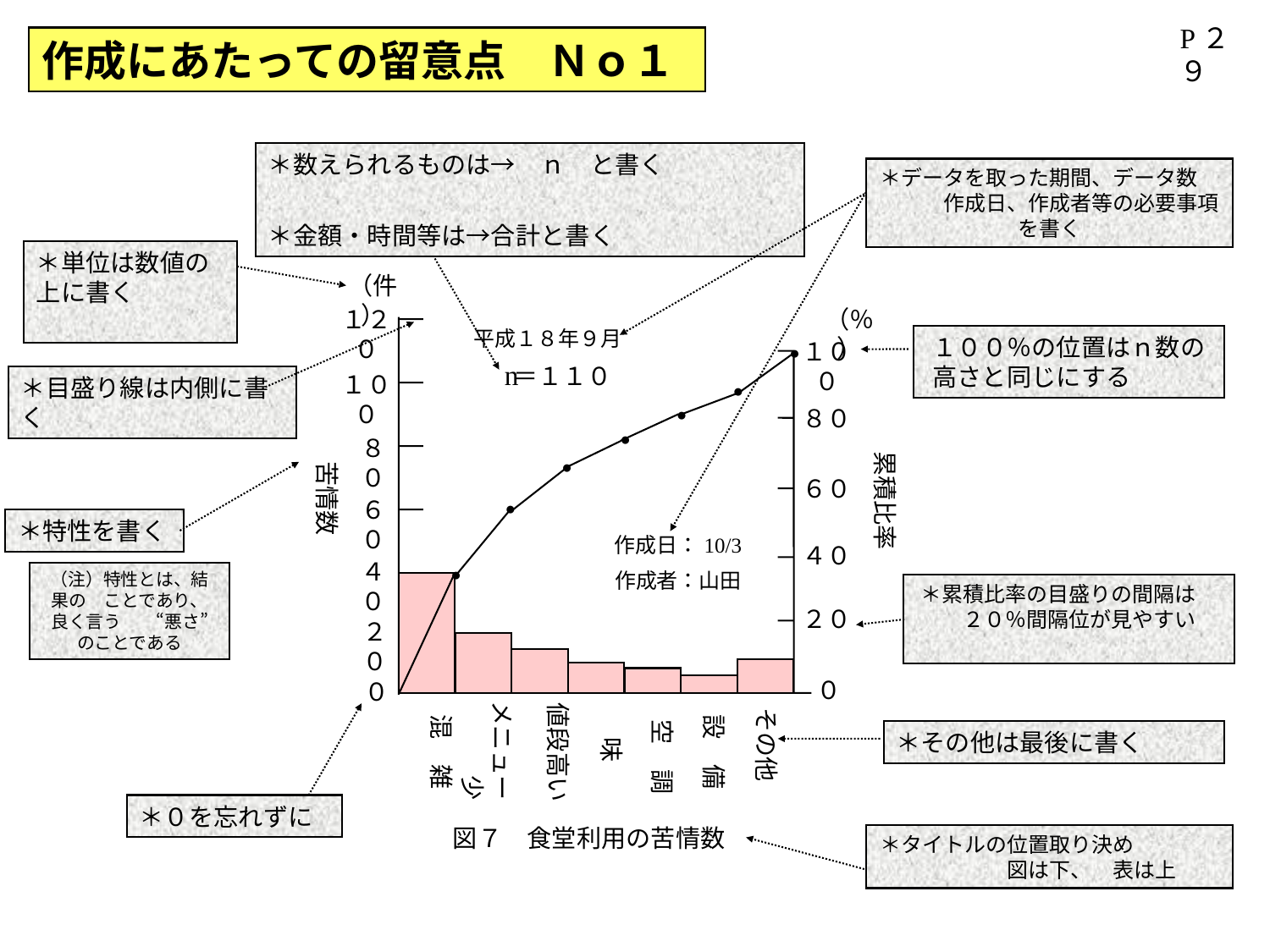

P２９
作成にあたっての留意点　Ｎｏ１
＊数えられるものは→　ｎ　と書く
＊金額・時間等は→合計と書く

＊データを取った期間、データ数　　　　作成日、作成者等の必要事項を書く

＊単位は数値の上に書く

（件）
１２０
１００
８０
６０
４０
２０
０

（％）
平成１８年９月
１００
●
n

＝１１０

苦情数
●

●
８０

●

●

６０
●

作成日：10/3
作成者：山田
４０
●

２０

０
メニュー少
値段高い
　空　調
その他
味
混　雑
設　備
図７　食堂利用の苦情数

＊目盛り線は内側に書く
１００％の位置はｎ数の高さと同じにする

累積比率

＊特性を書く
（注）特性とは、結果の　ことであり、良く言う　　“悪さ”のことである
＊累積比率の目盛りの間隔は　　　２０％間隔位が見やすい

＊０を忘れずに
＊その他は最後に書く

＊タイトルの位置取り決め　　　　　　　　図は下、　表は上